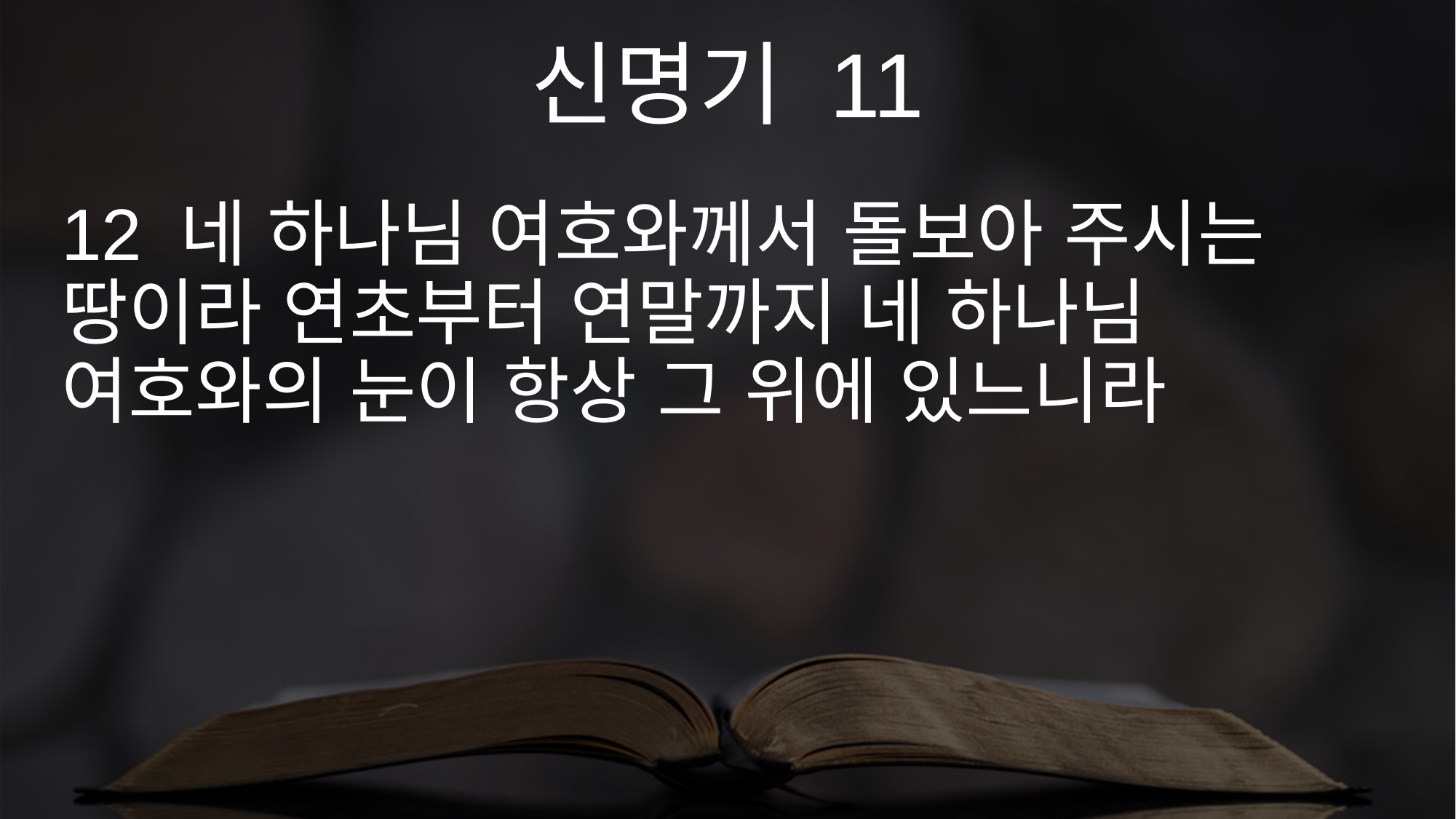

신명기 11
12 네 하나님 여호와께서 돌보아 주시는 땅이라 연초부터 연말까지 네 하나님 여호와의 눈이 항상 그 위에 있느니라